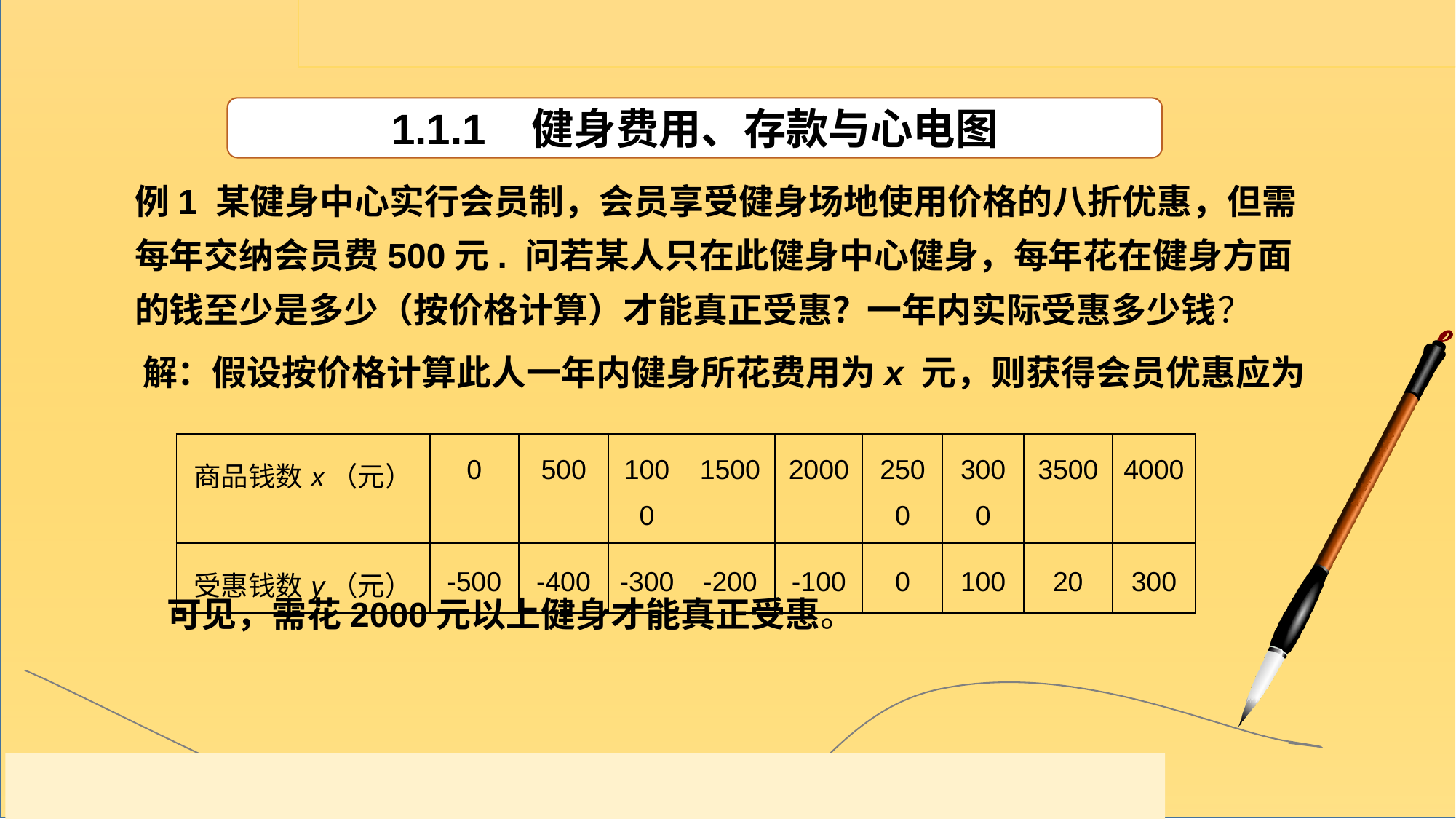

1.1.1   健身费用、存款与心电图
例1 某健身中心实行会员制，会员享受健身场地使用价格的八折优惠，但需每年交纳会员费500元. 问若某人只在此健身中心健身，每年花在健身方面的钱至少是多少（按价格计算）才能真正受惠？一年内实际受惠多少钱？
解：假设按价格计算此人一年内健身所花费用为x 元，则获得会员优惠应为
| 商品钱数x（元） | 0 | 500 | 1000 | 1500 | 2000 | 2500 | 3000 | 3500 | 4000 |
| --- | --- | --- | --- | --- | --- | --- | --- | --- | --- |
| 受惠钱数y（元） | -500 | -400 | -300 | -200 | -100 | 0 | 100 | 20 | 300 |
可见，需花2000元以上健身才能真正受惠。